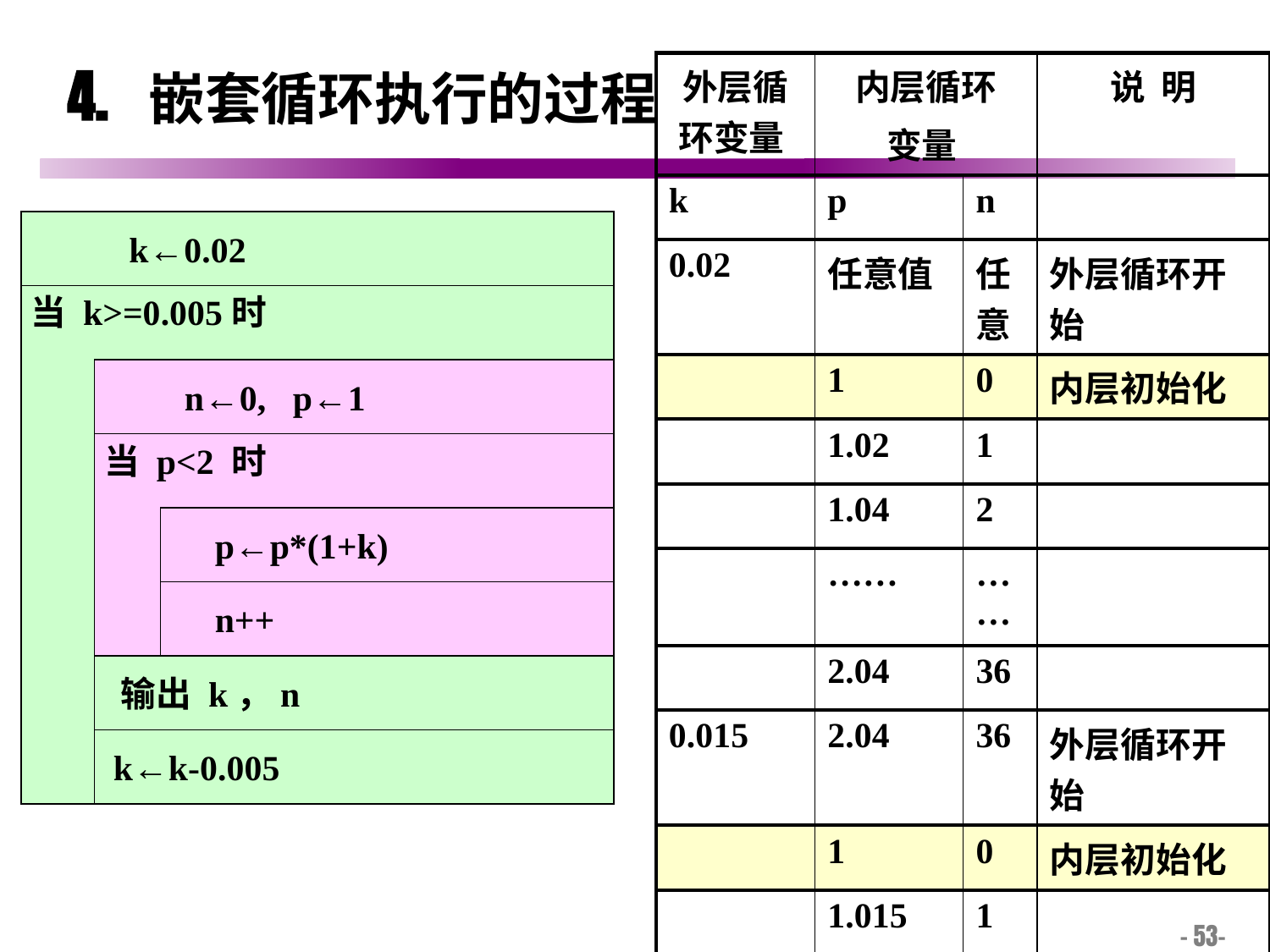

# 4.  嵌套循环执行的过程
| 外层循环变量 | 内层循环 变量 |  | 说 明 |
| --- | --- | --- | --- |
| k | p | n |  |
| 0.02 | 任意值 | 任意 | 外层循环开始 |
|  | 1 | 0 | 内层初始化 |
|  | 1.02 | 1 |  |
|  | 1.04 | 2 |  |
|  | …… | …… |  |
|  | 2.04 | 36 |  |
| 0.015 | 2.04 | 36 | 外层循环开始 |
|  | 1 | 0 | 内层初始化 |
|  | 1.015 | 1 |  |
|  | …… | … |  |

           k←0.02
当 k>=0.005时

         n←0,   p←1
当 p<2 时

     p←p*(1+k)
     n++
 输出 k，n
 k←k-0.005
 - 53-